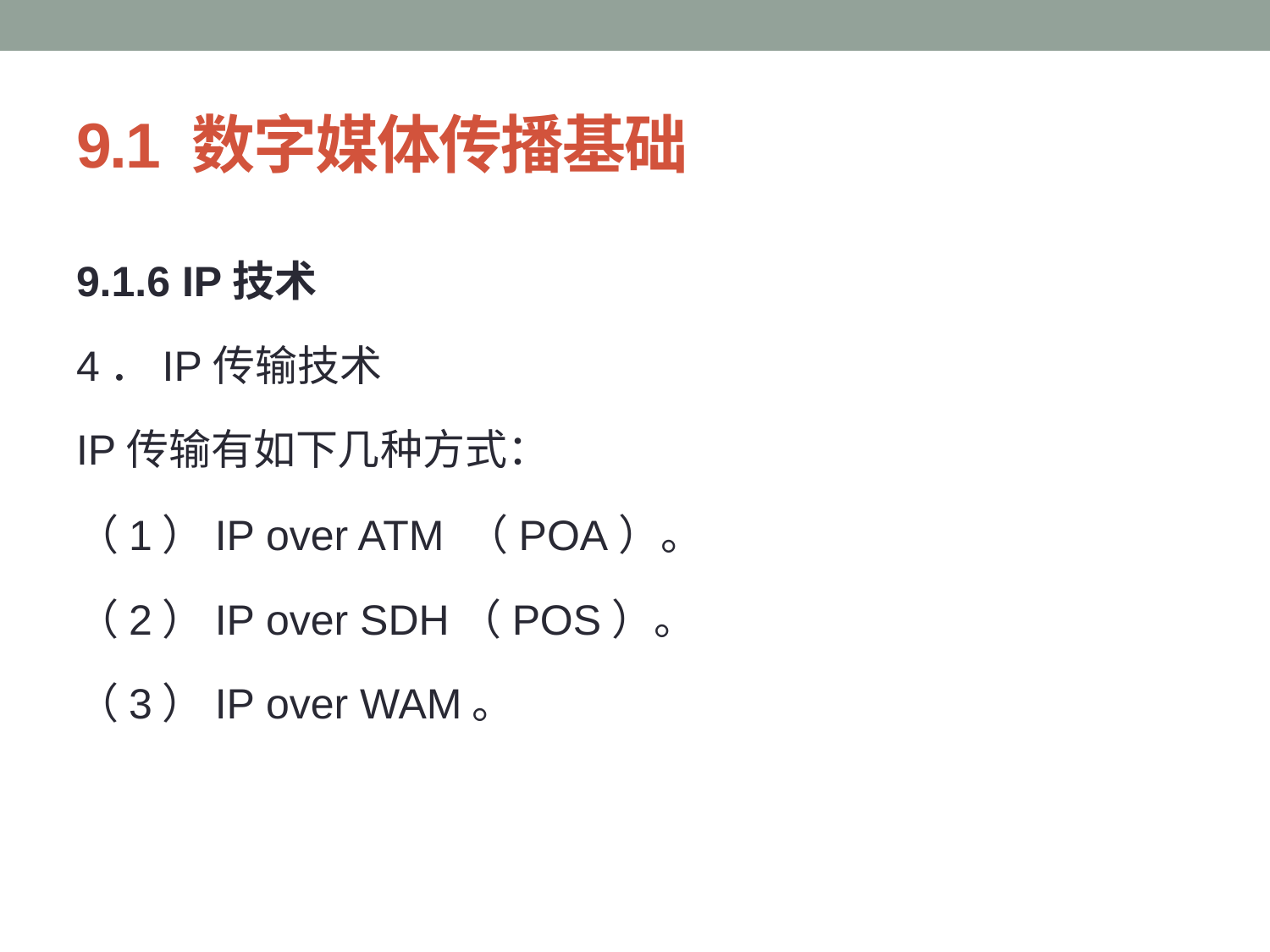

# 9.1 数字媒体传播基础
9.1.6 IP技术
4．IP传输技术
IP传输有如下几种方式：
（1）IP over ATM （POA）。
（2）IP over SDH（POS）。
（3）IP over WAM。